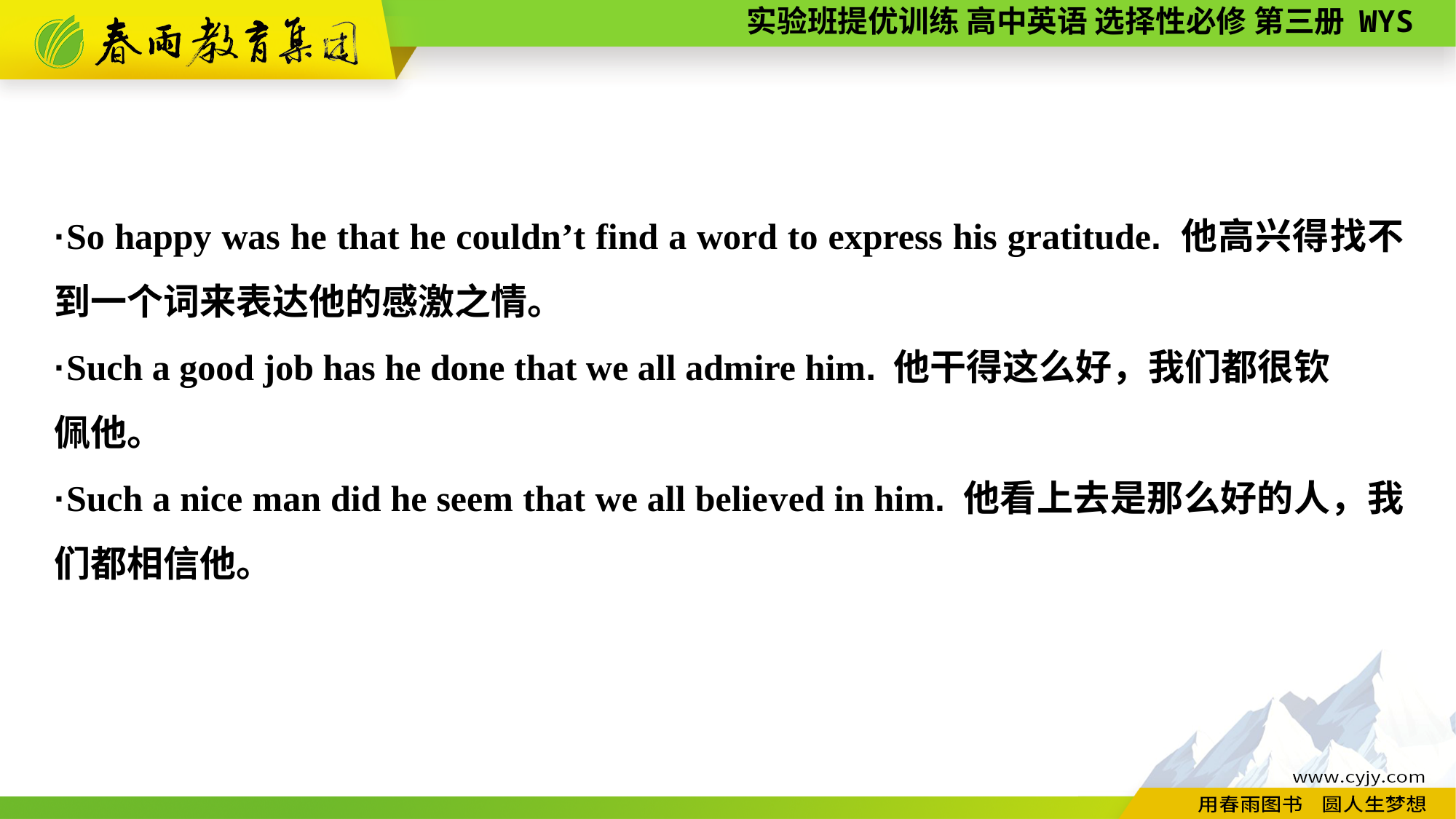

·So happy was he that he couldn’t find a word to express his gratitude. 他高兴得找不到一个词来表达他的感激之情。
·Such a good job has he done that we all admire him. 他干得这么好，我们都很钦
佩他。
·Such a nice man did he seem that we all believed in him. 他看上去是那么好的人，我们都相信他。